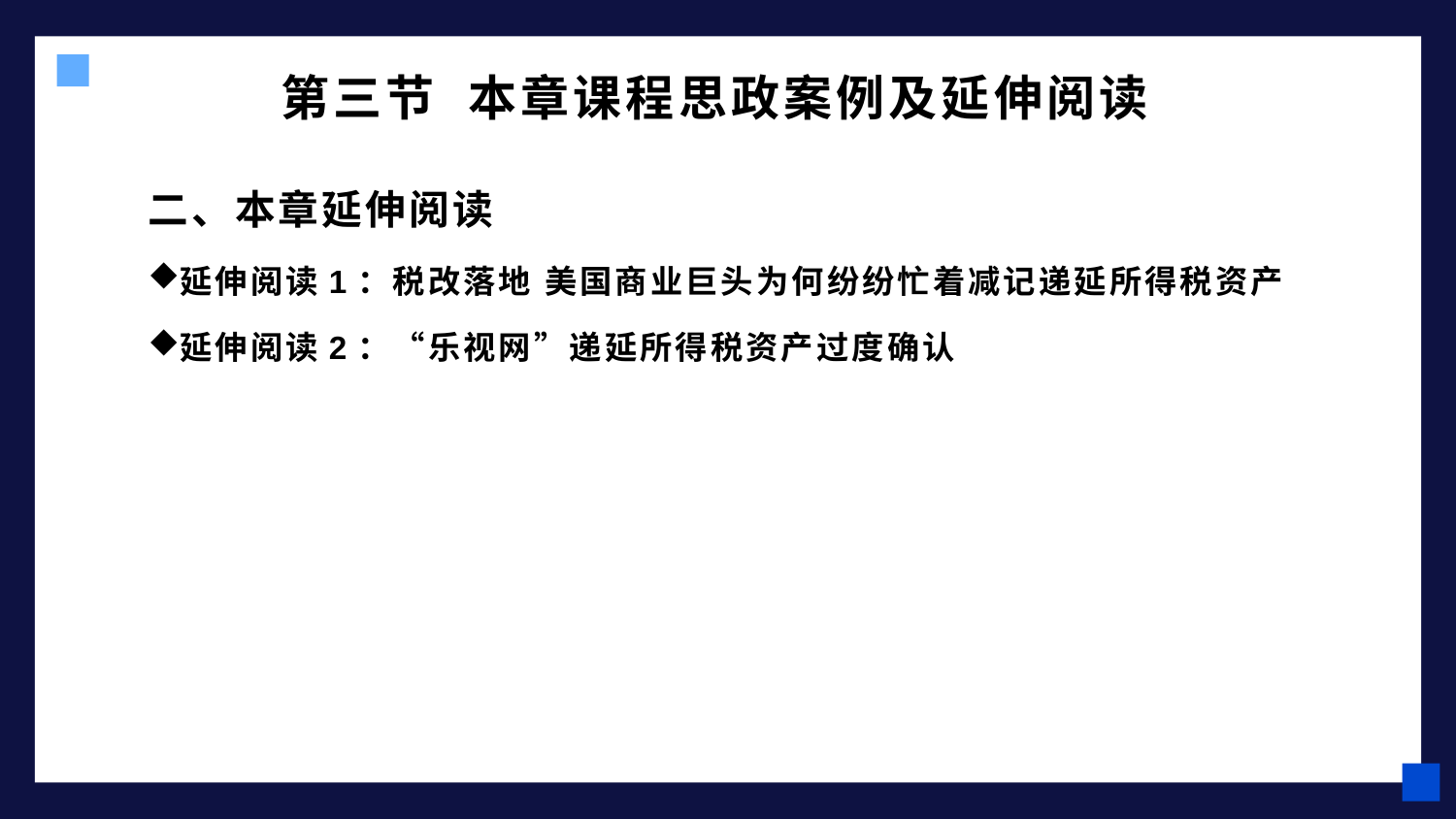

# 第三节  本章课程思政案例及延伸阅读
二、本章延伸阅读
延伸阅读1：税改落地 美国商业巨头为何纷纷忙着减记递延所得税资产
延伸阅读2：“乐视网”递延所得税资产过度确认